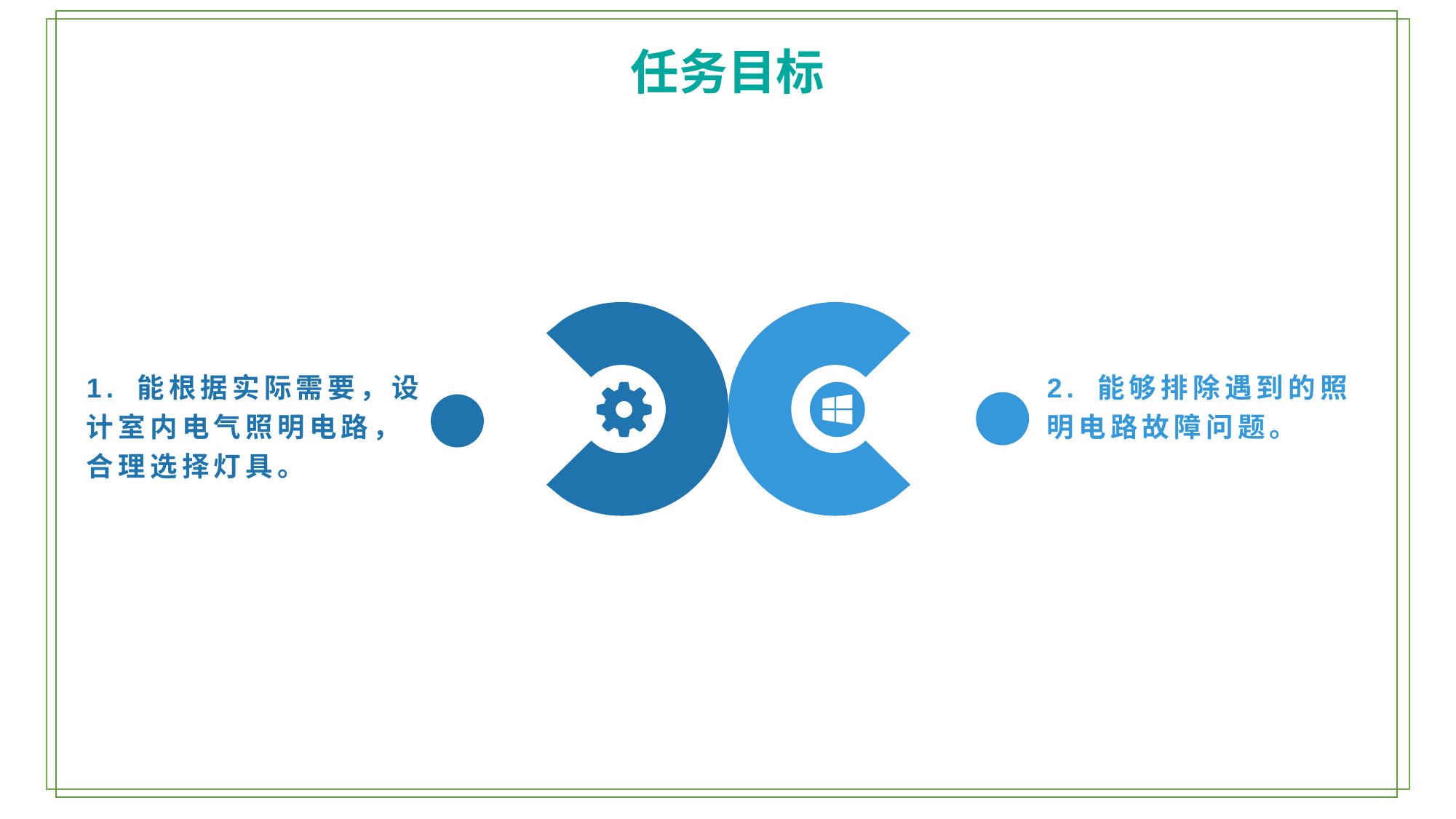

任务目标

1. 能根据实际需要，设计室内电气照明电路，合理选择灯具。
2. 能够排除遇到的照明电路故障问题。